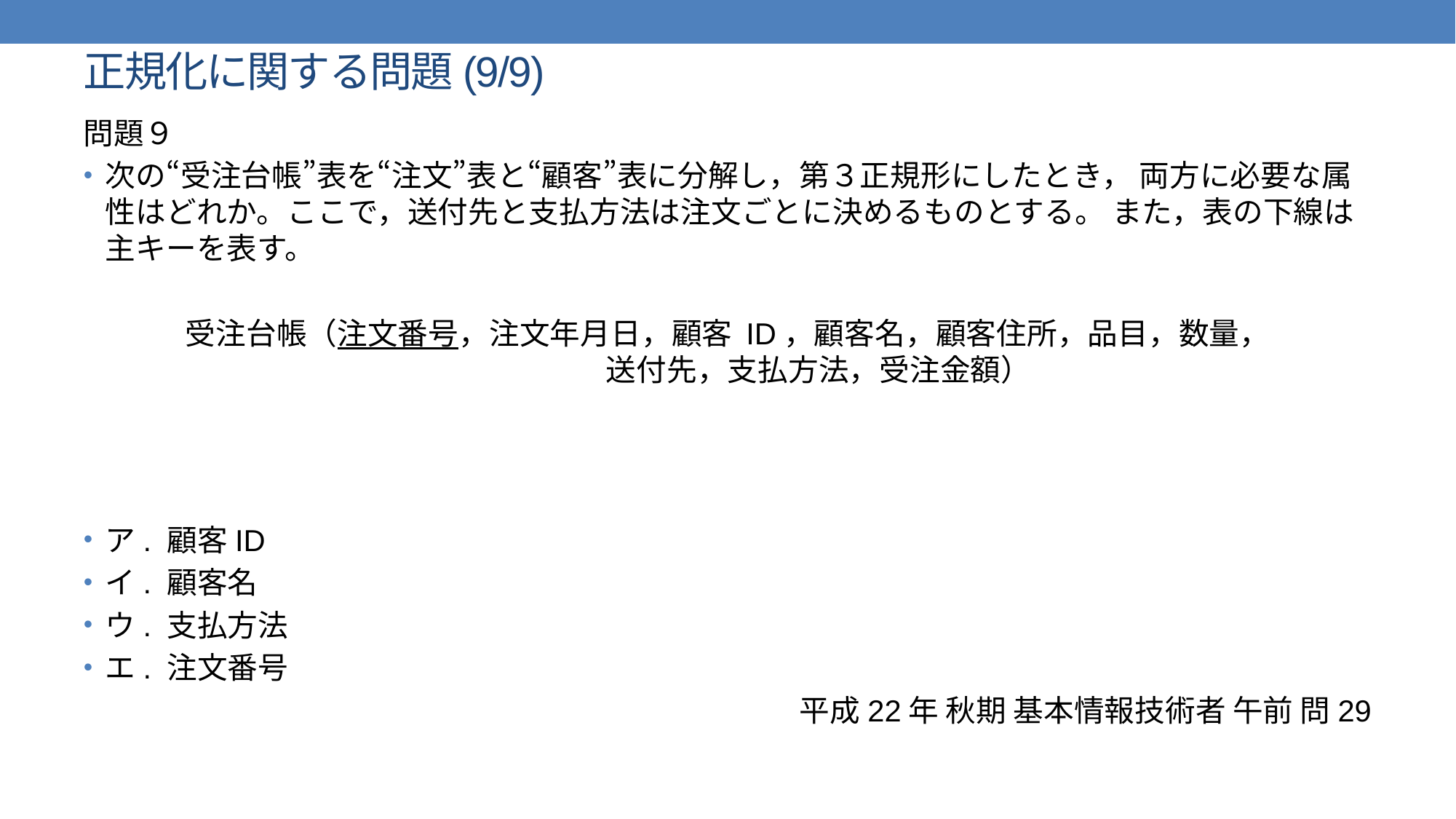

# 正規化に関する問題(9/9)
問題９
次の“受注台帳”表を“注文”表と“顧客”表に分解し，第３正規形にしたとき， 両方に必要な属性はどれか。ここで，送付先と支払方法は注文ごとに決めるものとする。 また，表の下線は主キーを表す。

受注台帳（注文番号，注文年月日，顧客 ID，顧客名，顧客住所，品目，数量，
　　　　　　送付先，支払方法，受注金額）

ア. 顧客ID
イ. 顧客名
ウ. 支払方法
エ. 注文番号
平成22年 秋期 基本情報技術者 午前 問29